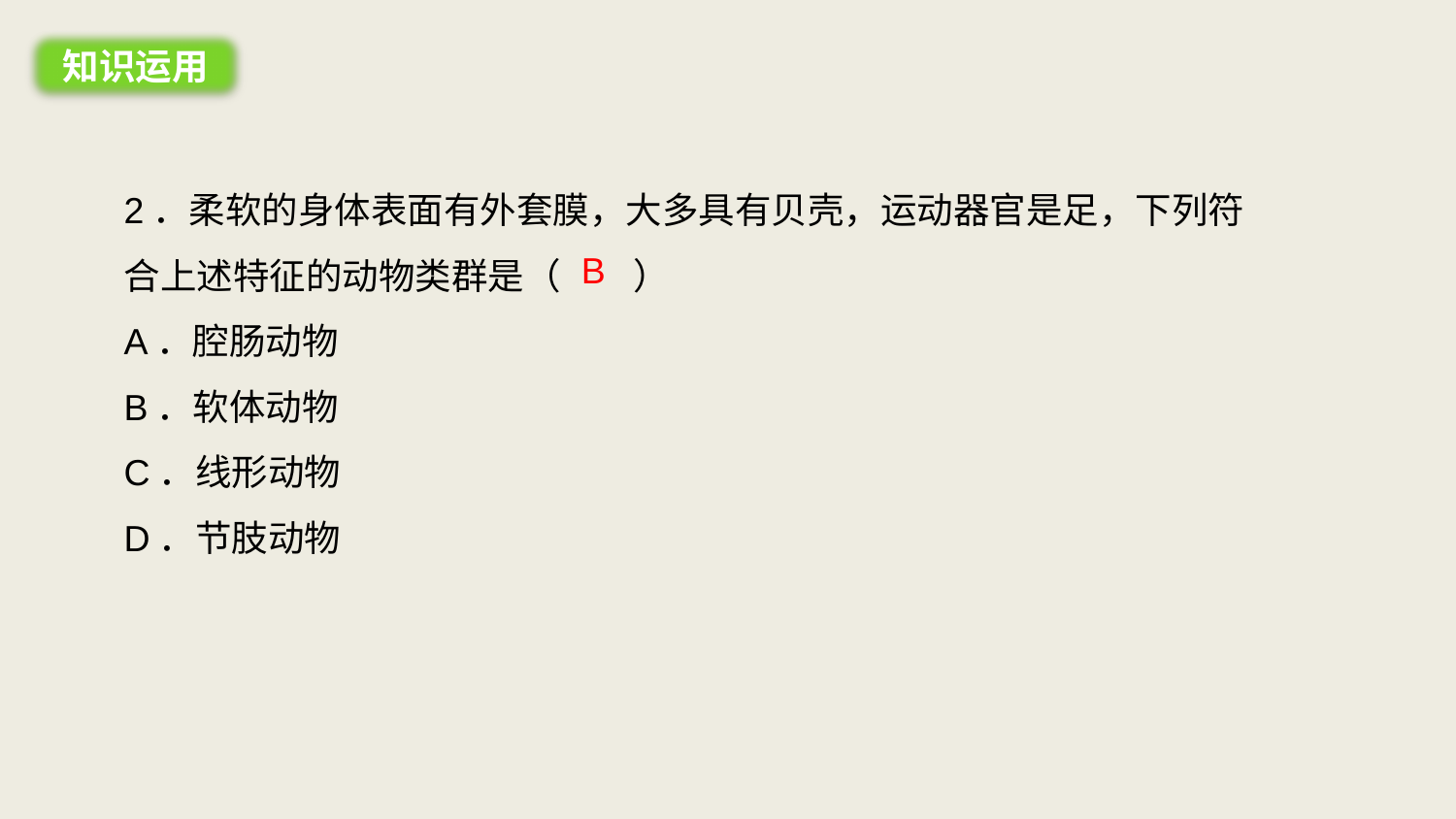

知识运用
2．柔软的身体表面有外套膜，大多具有贝壳，运动器官是足，下列符合上述特征的动物类群是（　　）
A．腔肠动物
B．软体动物
C．线形动物
D．节肢动物
B